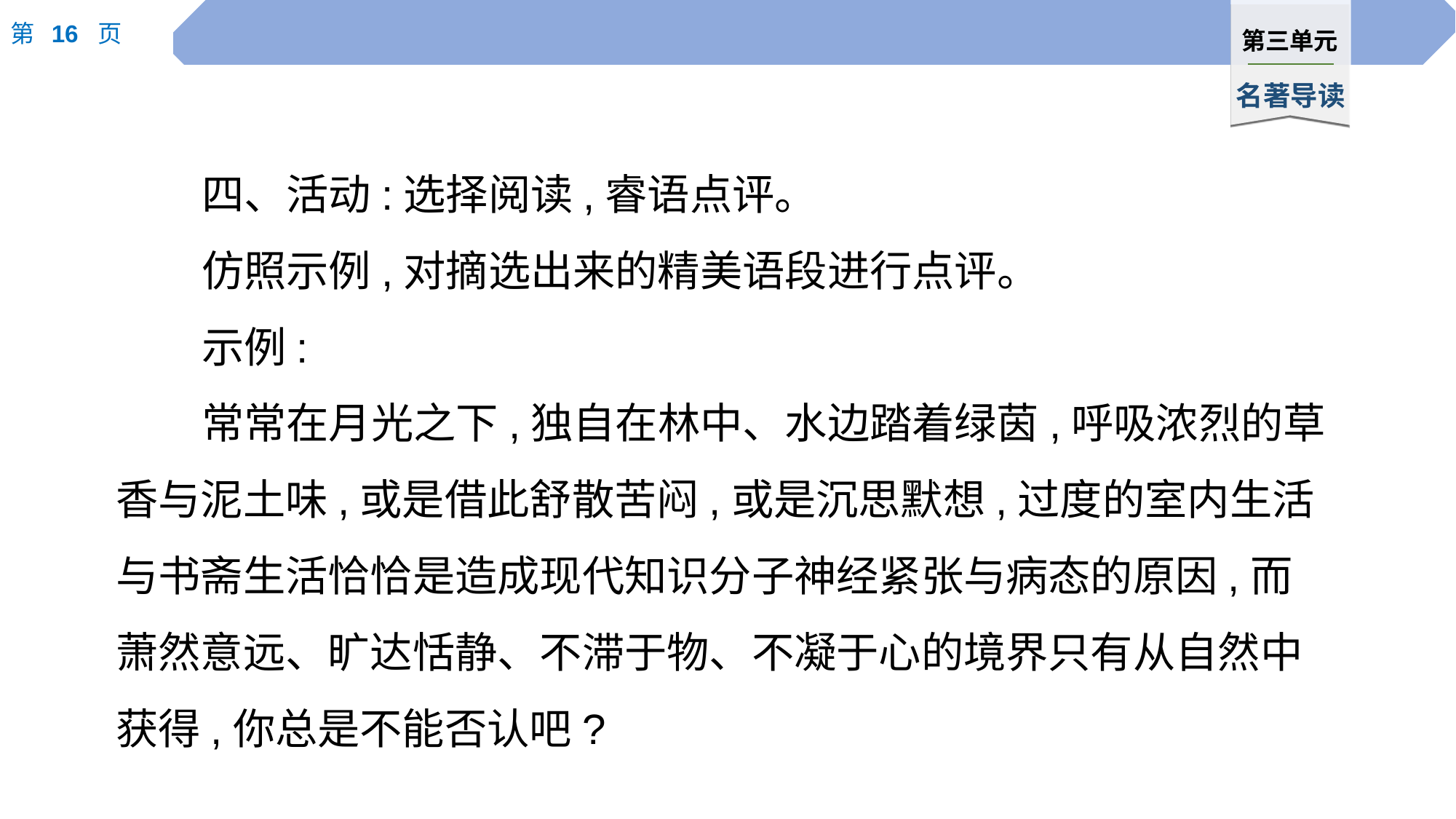

四、活动:选择阅读,睿语点评。
仿照示例,对摘选出来的精美语段进行点评。
示例:
常常在月光之下,独自在林中、水边踏着绿茵,呼吸浓烈的草香与泥土味,或是借此舒散苦闷,或是沉思默想,过度的室内生活与书斋生活恰恰是造成现代知识分子神经紧张与病态的原因,而萧然意远、旷达恬静、不滞于物、不凝于心的境界只有从自然中获得,你总是不能否认吧?